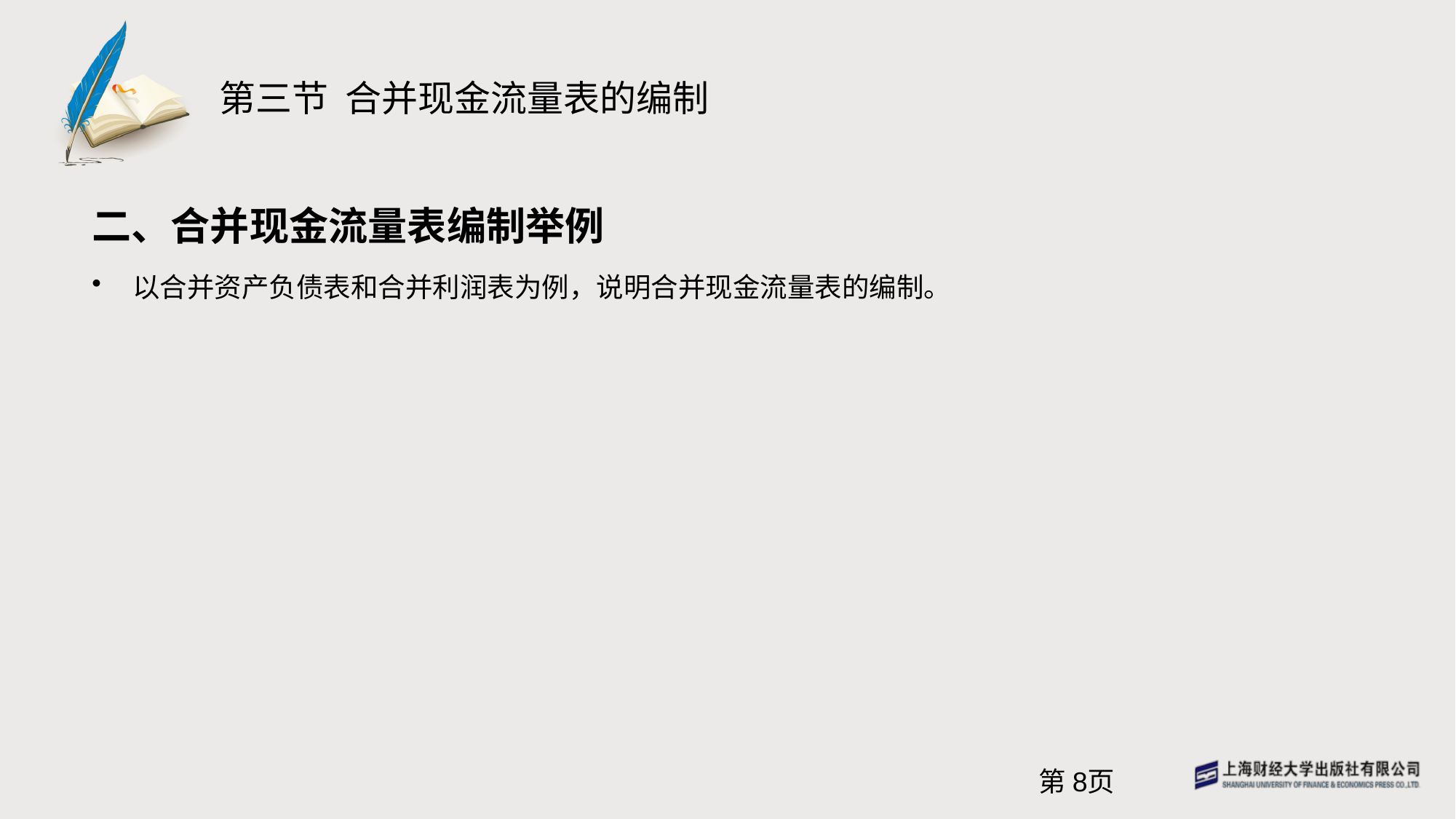

# 第三节  合并现金流量表的编制
二、合并现金流量表编制举例
以合并资产负债表和合并利润表为例，说明合并现金流量表的编制。

8